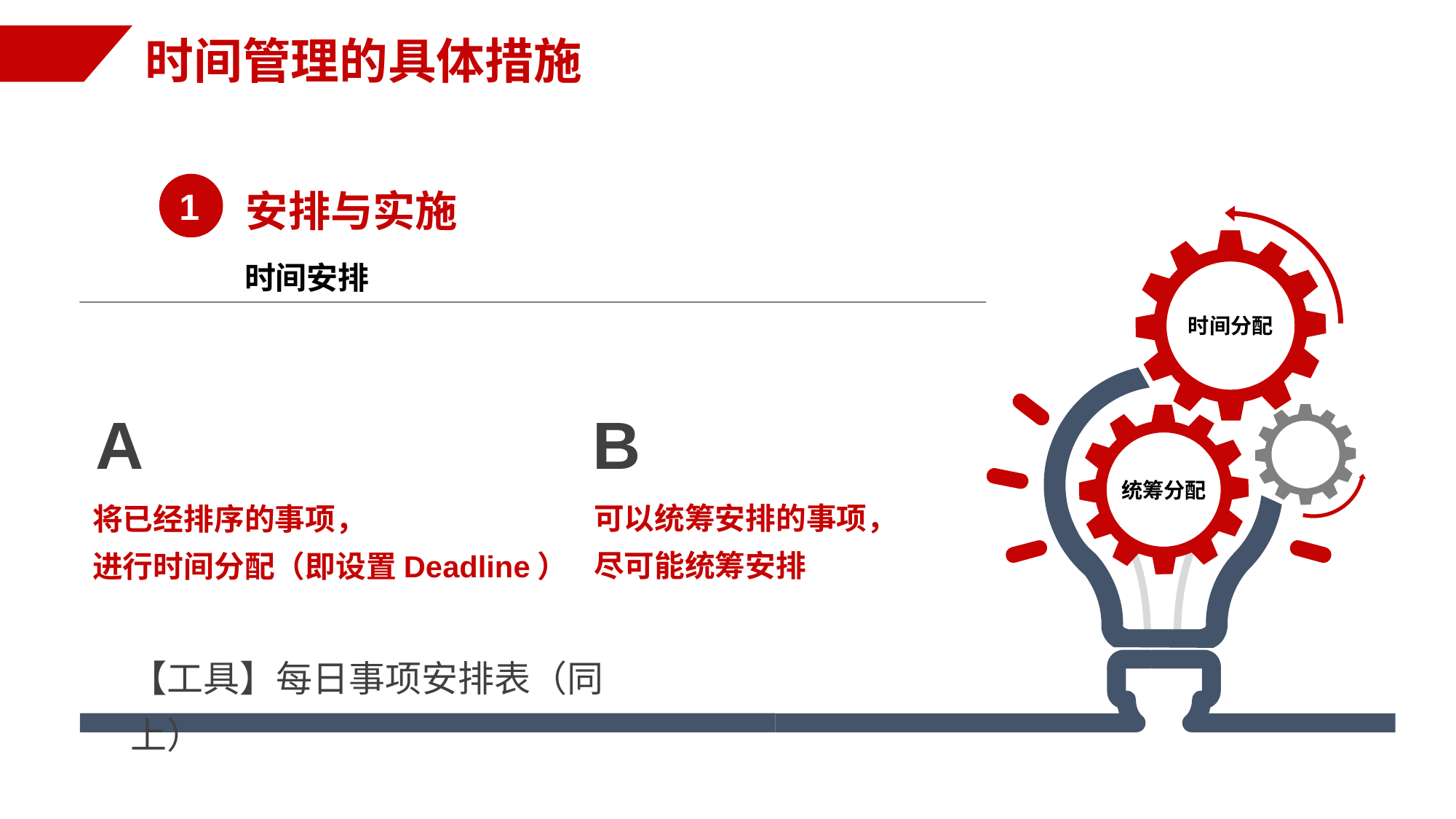

时间管理的具体措施
1
安排与实施

时间分配
时间安排

A
B

统筹分配

将已经排序的事项，
进行时间分配（即设置Deadline）
可以统筹安排的事项，
尽可能统筹安排

【工具】每日事项安排表（同上）